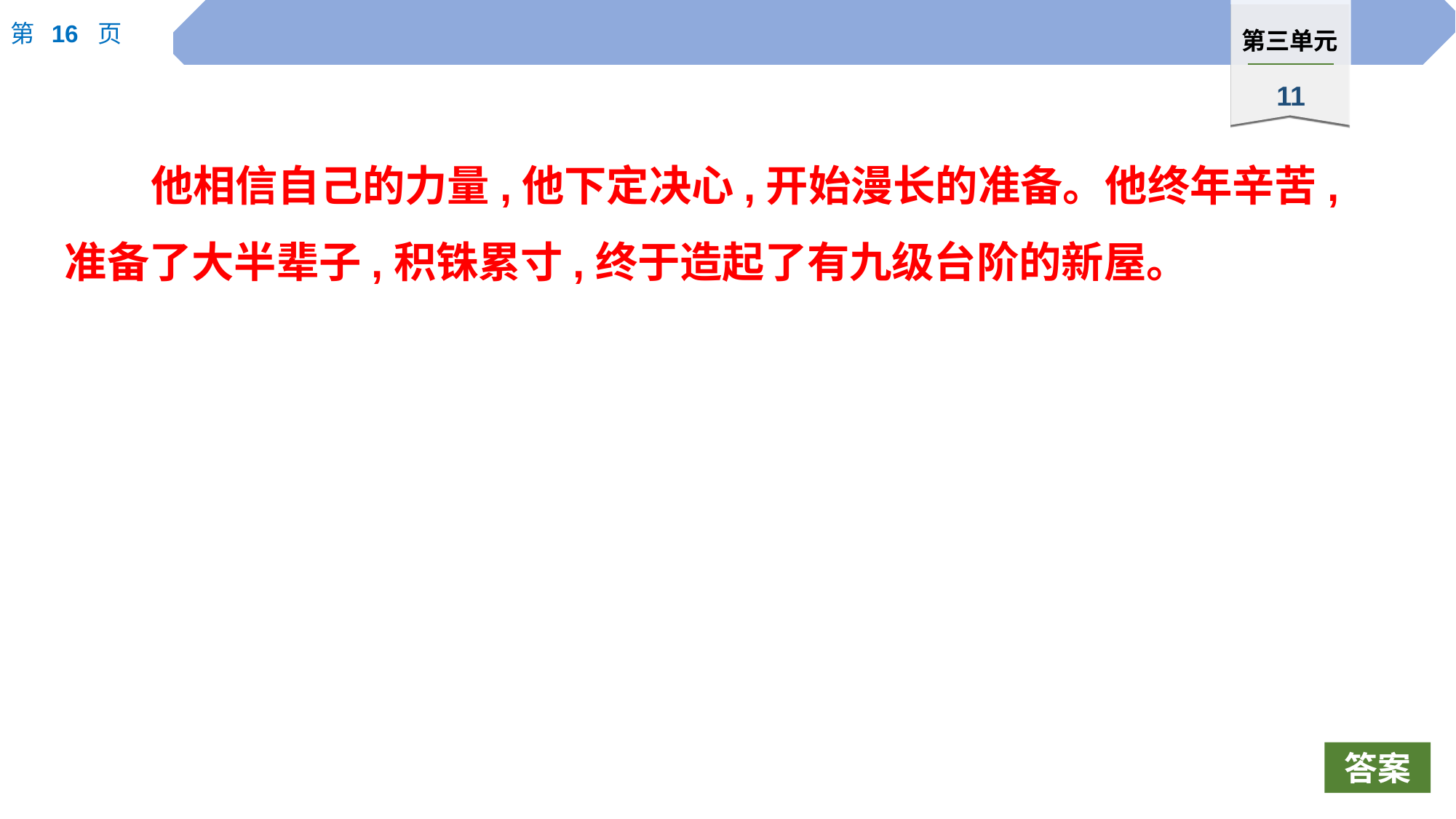

他相信自己的力量,他下定决心,开始漫长的准备。他终年辛苦,准备了大半辈子,积铢累寸,终于造起了有九级台阶的新屋。
答案